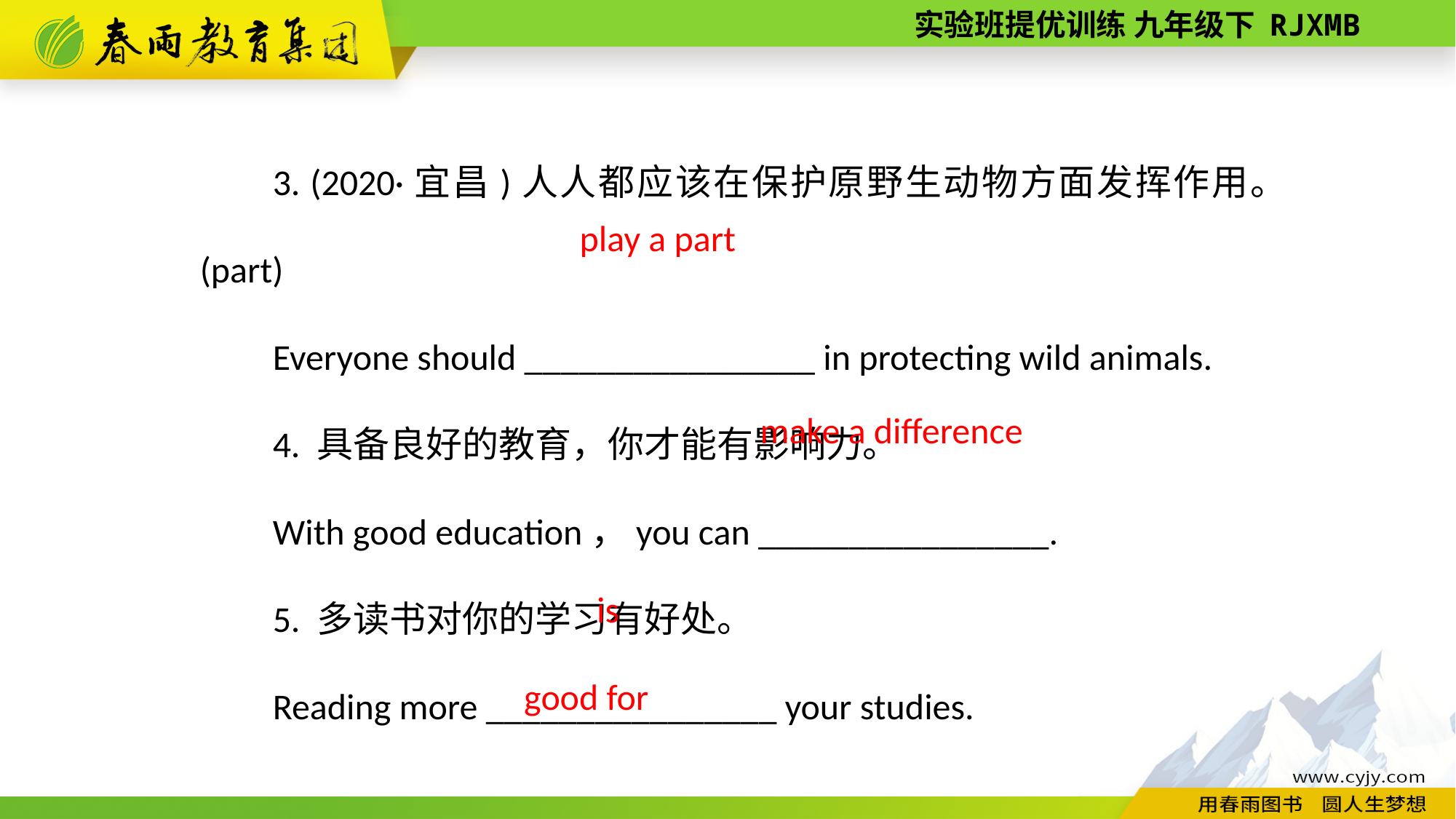

3. (2020·宜昌)人人都应该在保护原野生动物方面发挥作用。(part)
Everyone should ________________ in protecting wild animals.
4. 具备良好的教育，你才能有影响力。
With good education，you can ________________.
5. 多读书对你的学习有好处。
Reading more ________________ your studies.
play a part
make a difference
is good for